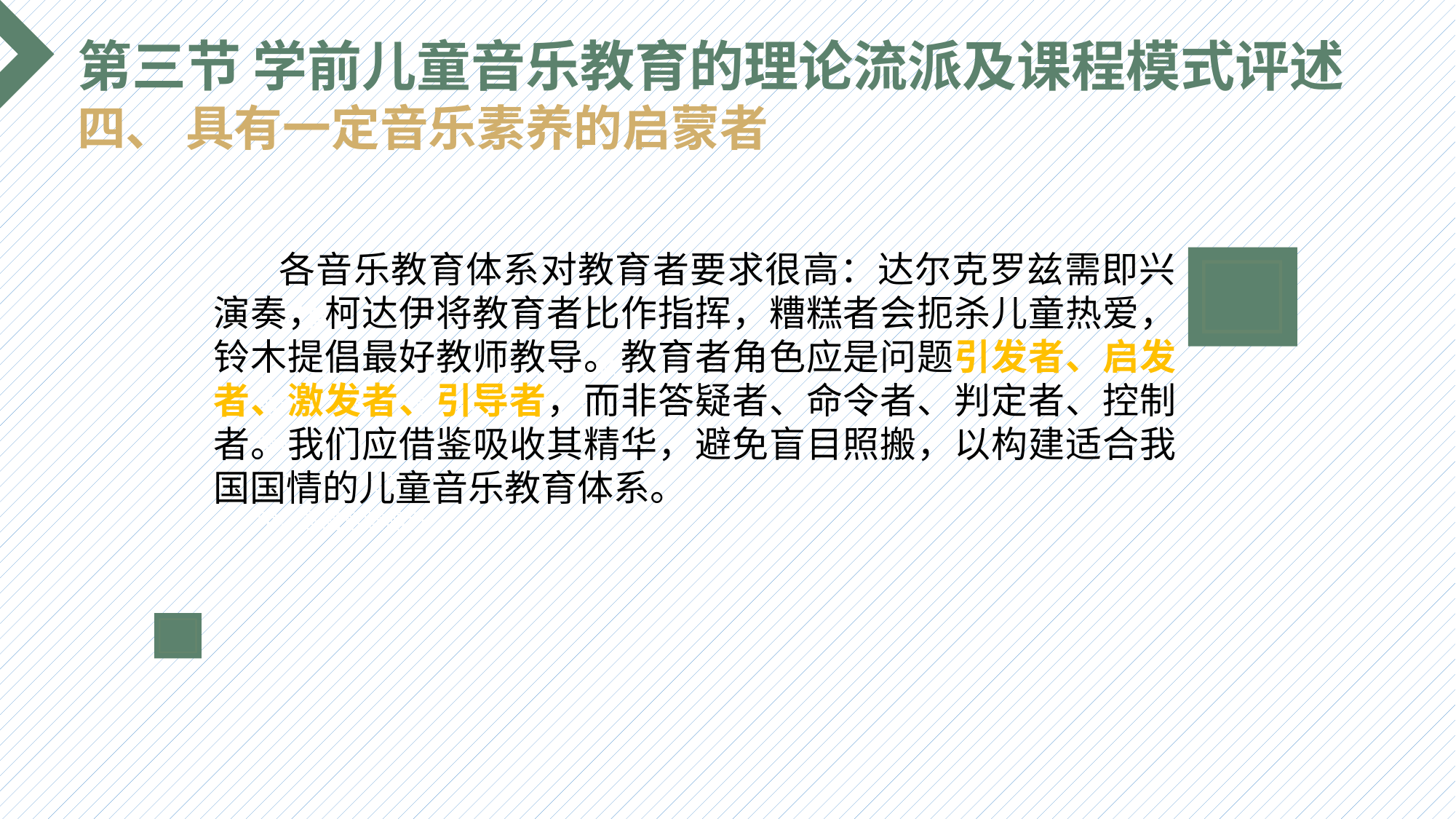

第三节 学前儿童音乐教育的理论流派及课程模式评述
四、 具有一定音乐素养的启蒙者

      各音乐教育体系对教育者要求很高：达尔克罗兹需即兴演奏，柯达伊将教育者比作指挥，糟糕者会扼杀儿童热爱，铃木提倡最好教师教导。教育者角色应是问题引发者、启发者、激发者、引导者，而非答疑者、命令者、判定者、控制者。我们应借鉴吸收其精华，避免盲目照搬，以构建适合我国国情的儿童音乐教育体系。

选题背景
输入您的内容，请简要说明，言简意赅即可输入您的内容，请简要说明，言简意赅即可输入您的内容，请简要说明，言简意赅即可输入您的内容，请简要说明，言简意赅即可